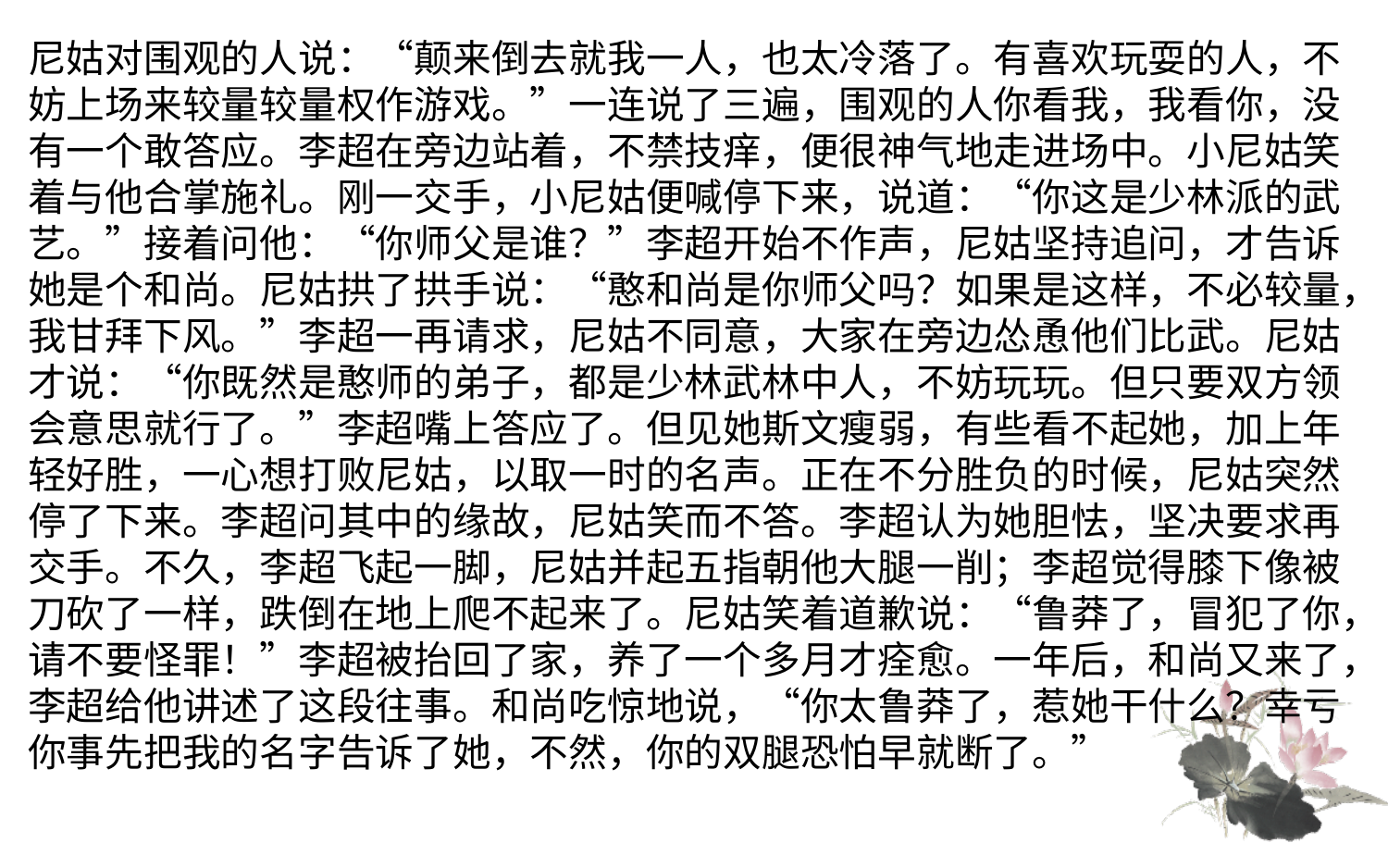

尼姑对围观的人说：“颠来倒去就我一人，也太冷落了。有喜欢玩耍的人，不妨上场来较量较量权作游戏。”一连说了三遍，围观的人你看我，我看你，没有一个敢答应。李超在旁边站着，不禁技痒，便很神气地走进场中。小尼姑笑着与他合掌施礼。刚一交手，小尼姑便喊停下来，说道：“你这是少林派的武艺。”接着问他：“你师父是谁？”李超开始不作声，尼姑坚持追问，才告诉她是个和尚。尼姑拱了拱手说：“憨和尚是你师父吗？如果是这样，不必较量，我甘拜下风。”李超一再请求，尼姑不同意，大家在旁边怂恿他们比武。尼姑才说：“你既然是憨师的弟子，都是少林武林中人，不妨玩玩。但只要双方领会意思就行了。”李超嘴上答应了。但见她斯文瘦弱，有些看不起她，加上年轻好胜，一心想打败尼姑，以取一时的名声。正在不分胜负的时候，尼姑突然停了下来。李超问其中的缘故，尼姑笑而不答。李超认为她胆怯，坚决要求再交手。不久，李超飞起一脚，尼姑并起五指朝他大腿一削；李超觉得膝下像被刀砍了一样，跌倒在地上爬不起来了。尼姑笑着道歉说：“鲁莽了，冒犯了你，请不要怪罪！”李超被抬回了家，养了一个多月才痊愈。一年后，和尚又来了，李超给他讲述了这段往事。和尚吃惊地说，“你太鲁莽了，惹她干什么？幸亏你事先把我的名字告诉了她，不然，你的双腿恐怕早就断了。”